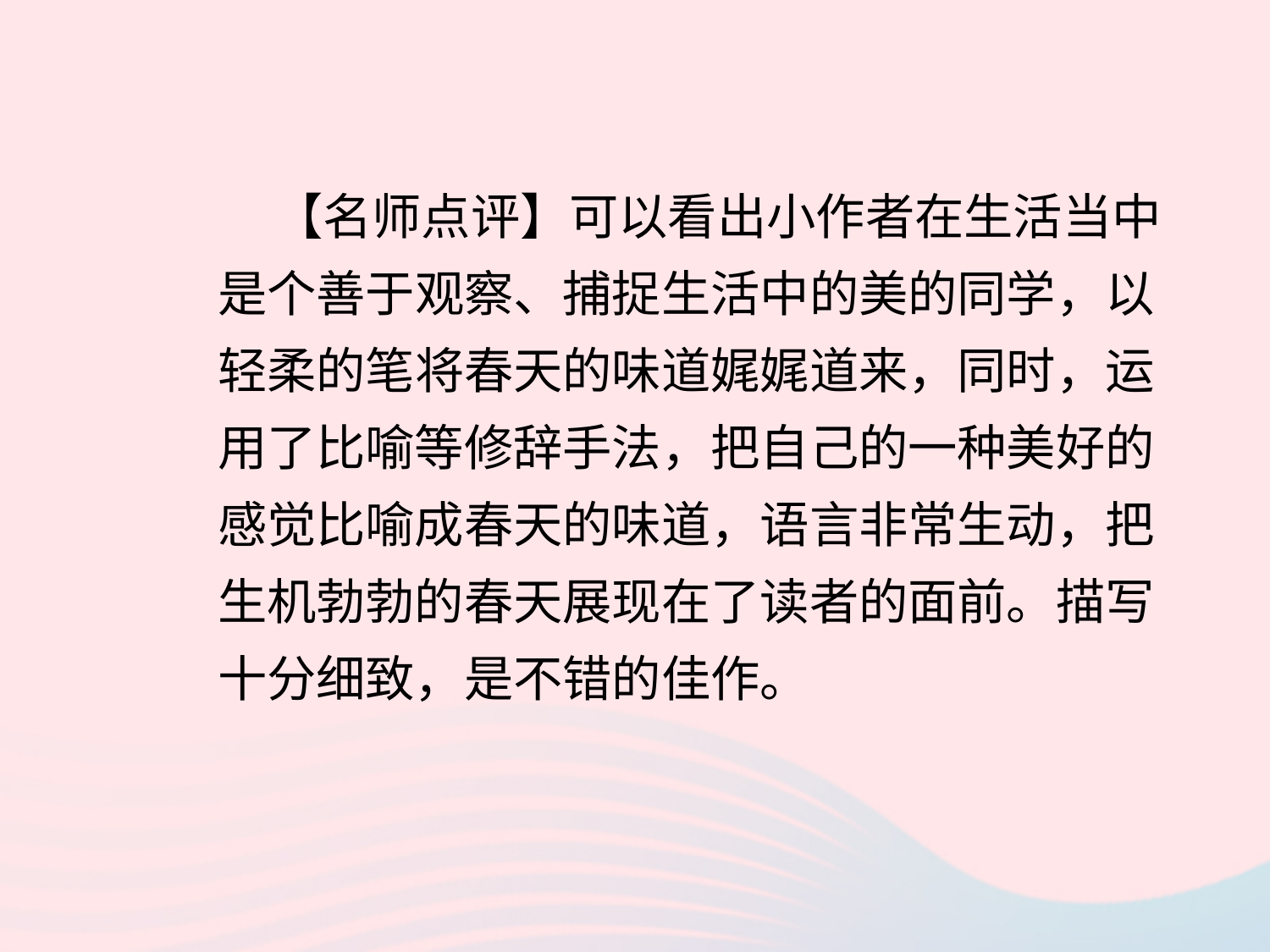

【名师点评】可以看出小作者在生活当中是个善于观察、捕捉生活中的美的同学，以轻柔的笔将春天的味道娓娓道来，同时，运用了比喻等修辞手法，把自己的一种美好的感觉比喻成春天的味道，语言非常生动，把生机勃勃的春天展现在了读者的面前。描写十分细致，是不错的佳作。